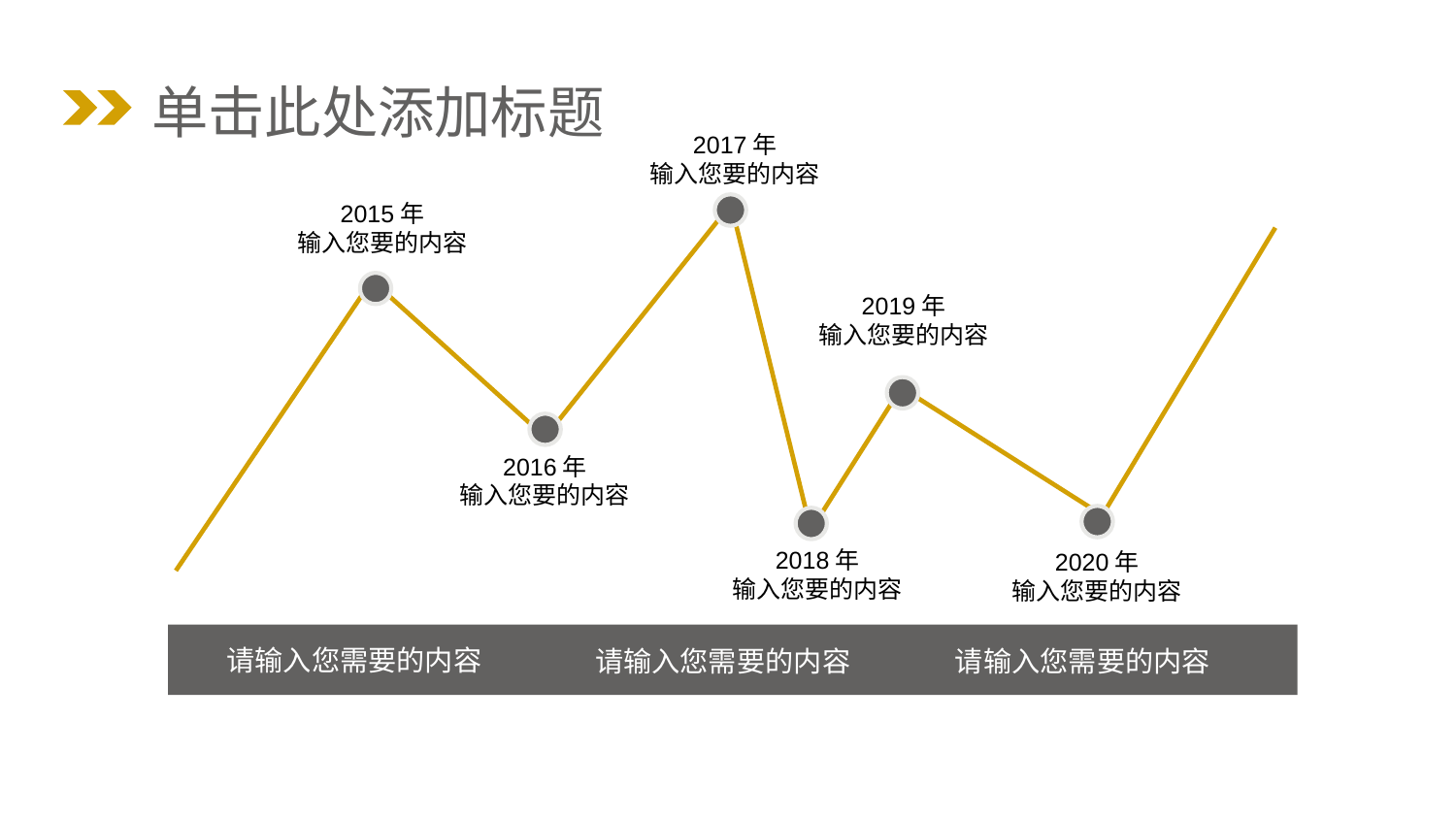

单击此处添加标题

2017年
输入您要的内容
2015年
输入您要的内容

2019年
输入您要的内容

2016年
输入您要的内容

2018年
输入您要的内容
2020年
输入您要的内容

请输入您需要的内容
请输入您需要的内容
请输入您需要的内容